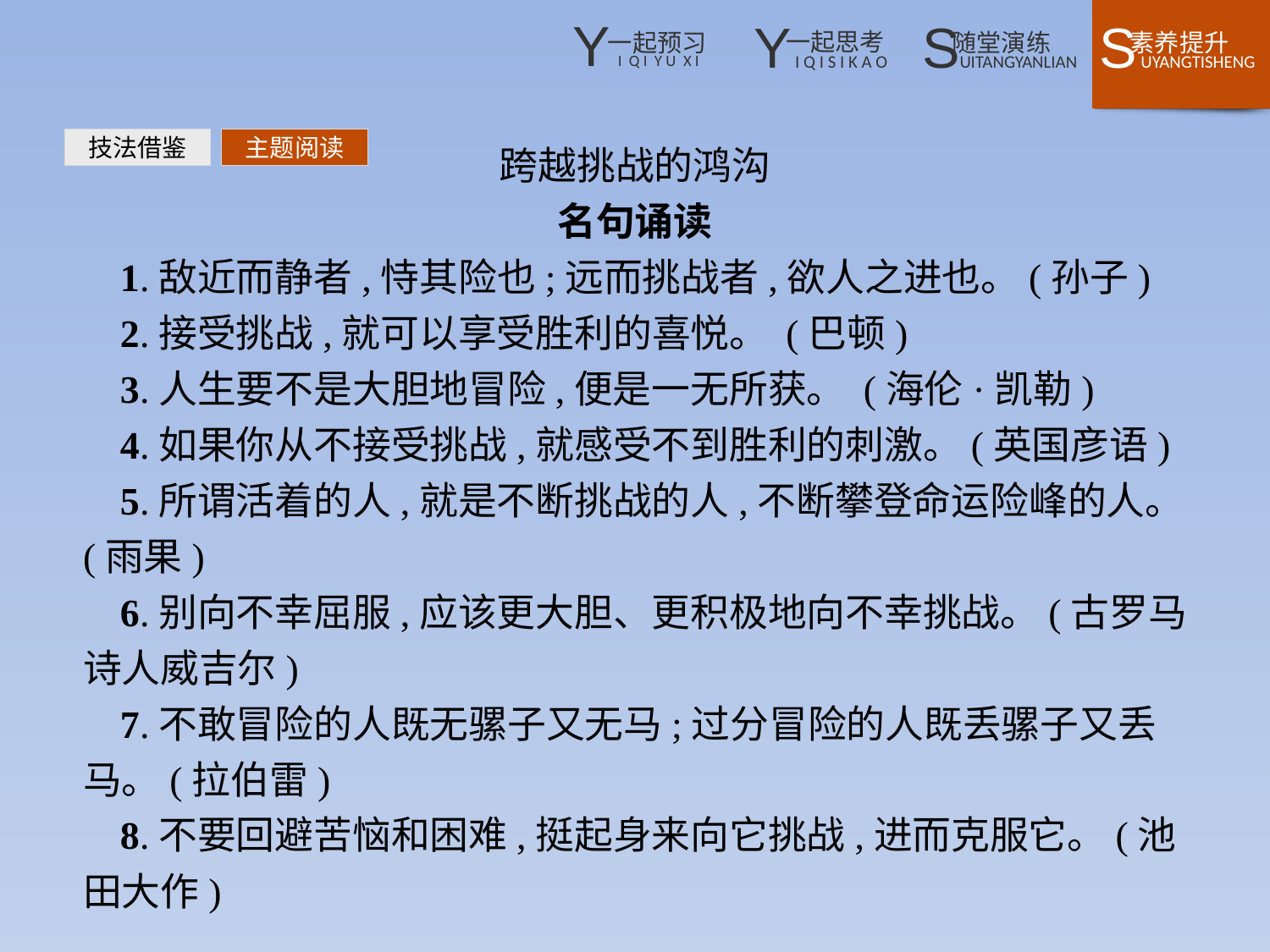

跨越挑战的鸿沟
名句诵读
1.敌近而静者,恃其险也;远而挑战者,欲人之进也。(孙子)
2.接受挑战,就可以享受胜利的喜悦。 (巴顿)
3.人生要不是大胆地冒险,便是一无所获。 (海伦·凯勒)
4.如果你从不接受挑战,就感受不到胜利的刺激。(英国彦语)
5.所谓活着的人,就是不断挑战的人,不断攀登命运险峰的人。(雨果)
6.别向不幸屈服,应该更大胆、更积极地向不幸挑战。(古罗马诗人威吉尔)
7.不敢冒险的人既无骡子又无马;过分冒险的人既丢骡子又丢马。(拉伯雷)
8.不要回避苦恼和困难,挺起身来向它挑战,进而克服它。(池田大作)
技法借鉴
主题阅读